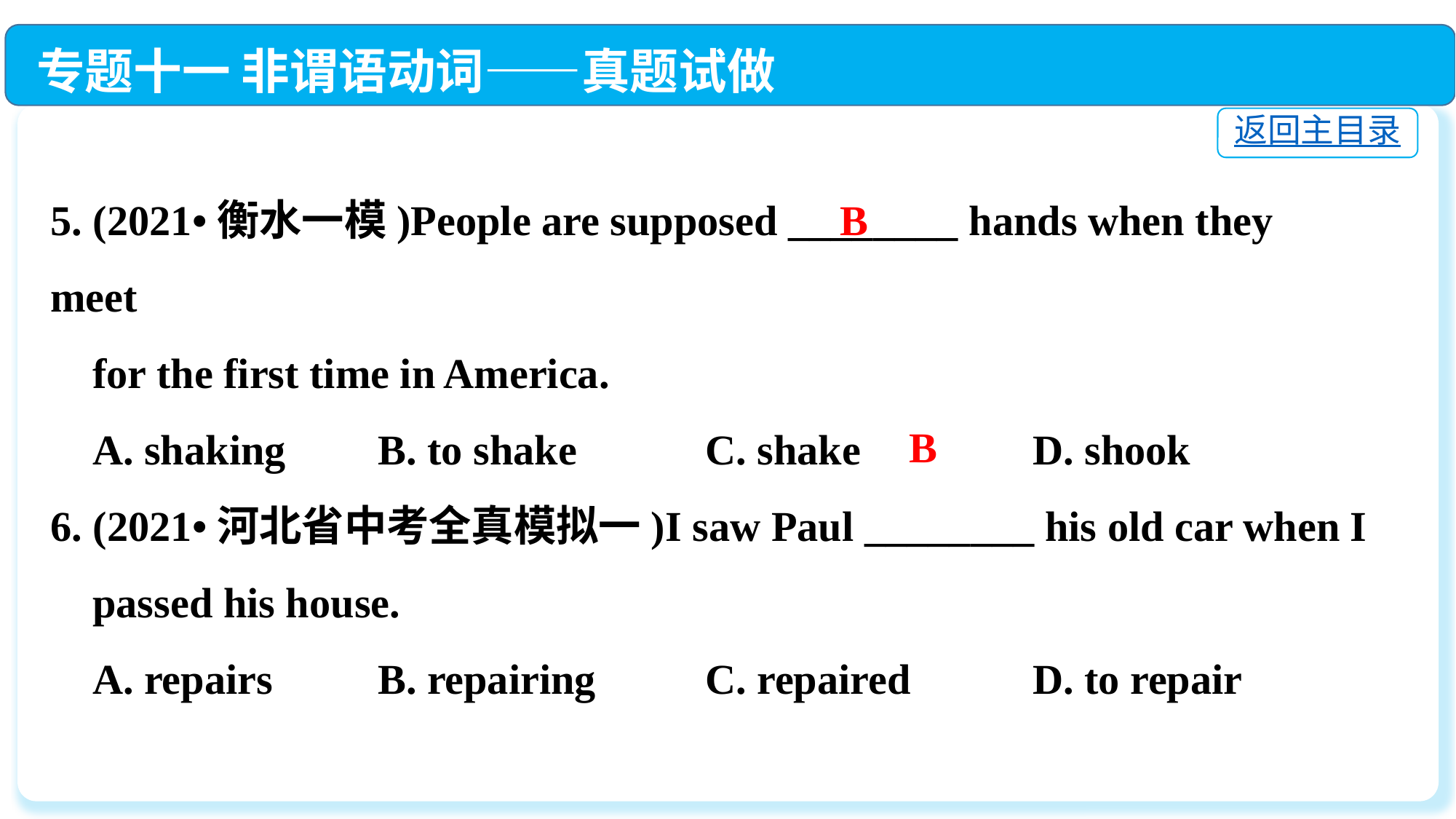

专题十一 非谓语动词——真题试做

返回主目录
5. (2021•衡水一模)People are supposed ________ hands when they meet
    for the first time in America.
    A. shaking	B. to shake		C. shake		D. shook
6. (2021•河北省中考全真模拟一)I saw Paul ________ his old car when I
    passed his house.
    A. repairs	B. repairing	C. repaired		D. to repair
B
B